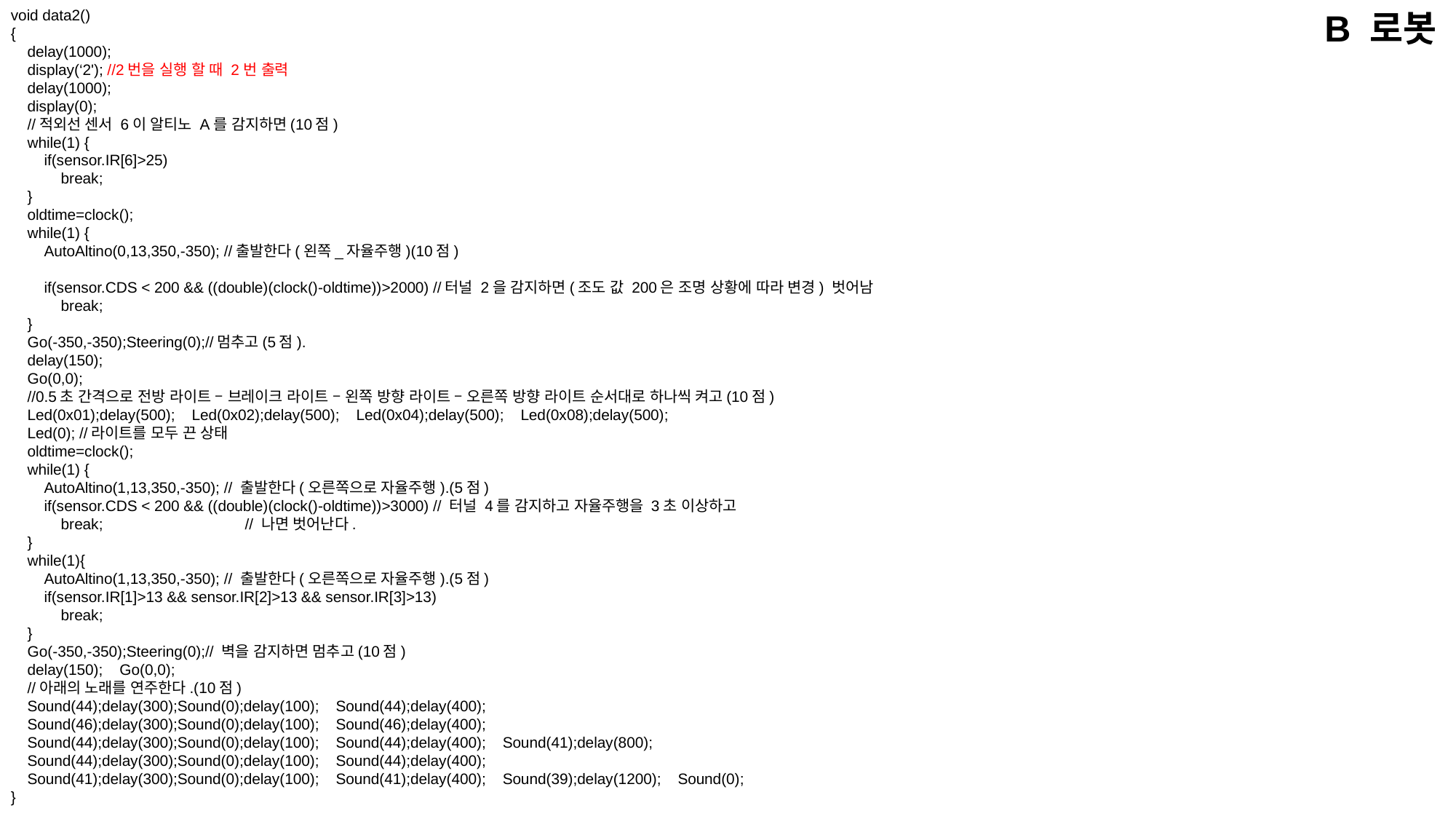

void data2()
{
    delay(1000);
    display(‘2'); //2번을 실행 할 때 2번 출력
    delay(1000);
    display(0);
    //적외선 센서 6이 알티노 A를 감지하면(10점)
    while(1) {
        if(sensor.IR[6]>25)
            break;
    }
    oldtime=clock();
    while(1) {
        AutoAltino(0,13,350,-350); //출발한다(왼쪽_자율주행)(10점)

        if(sensor.CDS < 200 && ((double)(clock()-oldtime))>2000) //터널 2을 감지하면(조도 값 200은 조명 상황에 따라 변경) 벗어남
            break;
    }
    Go(-350,-350);Steering(0);//멈추고(5점).
    delay(150);
    Go(0,0);
    //0.5초 간격으로 전방 라이트 – 브레이크 라이트 – 왼쪽 방향 라이트 – 오른쪽 방향 라이트 순서대로 하나씩 켜고(10점)
    Led(0x01);delay(500);    Led(0x02);delay(500);    Led(0x04);delay(500);    Led(0x08);delay(500);
    Led(0); //라이트를 모두 끈 상태
    oldtime=clock();
    while(1) {
        AutoAltino(1,13,350,-350); // 출발한다(오른쪽으로 자율주행).(5점)
        if(sensor.CDS < 200 && ((double)(clock()-oldtime))>3000) // 터널 4를 감지하고 자율주행을 3초 이상하고
            break;                                  // 나면 벗어난다.
    }
    while(1){
        AutoAltino(1,13,350,-350); // 출발한다(오른쪽으로 자율주행).(5점)
        if(sensor.IR[1]>13 && sensor.IR[2]>13 && sensor.IR[3]>13)
            break;
    }
    Go(-350,-350);Steering(0);// 벽을 감지하면 멈추고(10점)
    delay(150);    Go(0,0);
    //아래의 노래를 연주한다.(10점)
    Sound(44);delay(300);Sound(0);delay(100);    Sound(44);delay(400);
    Sound(46);delay(300);Sound(0);delay(100);    Sound(46);delay(400);
    Sound(44);delay(300);Sound(0);delay(100);    Sound(44);delay(400);    Sound(41);delay(800);
    Sound(44);delay(300);Sound(0);delay(100);    Sound(44);delay(400);
    Sound(41);delay(300);Sound(0);delay(100);    Sound(41);delay(400);    Sound(39);delay(1200);    Sound(0);
}
B 로봇